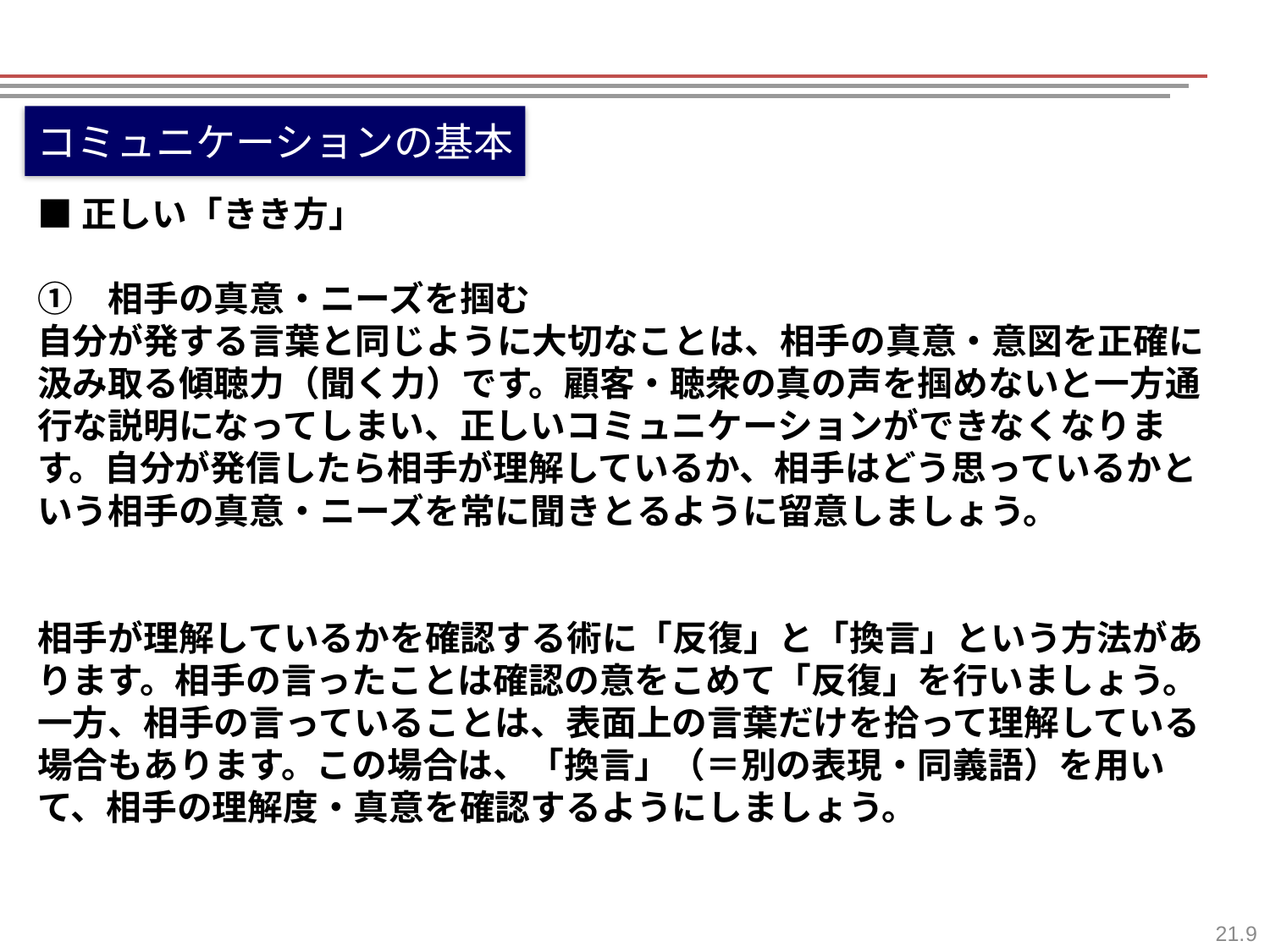

コミュニケーションの基本
■正しい「きき方」
①　相手の真意・ニーズを掴む
自分が発する言葉と同じように大切なことは、相手の真意・意図を正確に汲み取る傾聴力（聞く力）です。顧客・聴衆の真の声を掴めないと一方通行な説明になってしまい、正しいコミュニケーションができなくなります。自分が発信したら相手が理解しているか、相手はどう思っているかという相手の真意・ニーズを常に聞きとるように留意しましょう。
相手が理解しているかを確認する術に「反復」と「換言」という方法があります。相手の言ったことは確認の意をこめて「反復」を行いましょう。一方、相手の言っていることは、表面上の言葉だけを拾って理解している場合もあります。この場合は、「換言」（＝別の表現・同義語）を用いて、相手の理解度・真意を確認するようにしましょう。
9